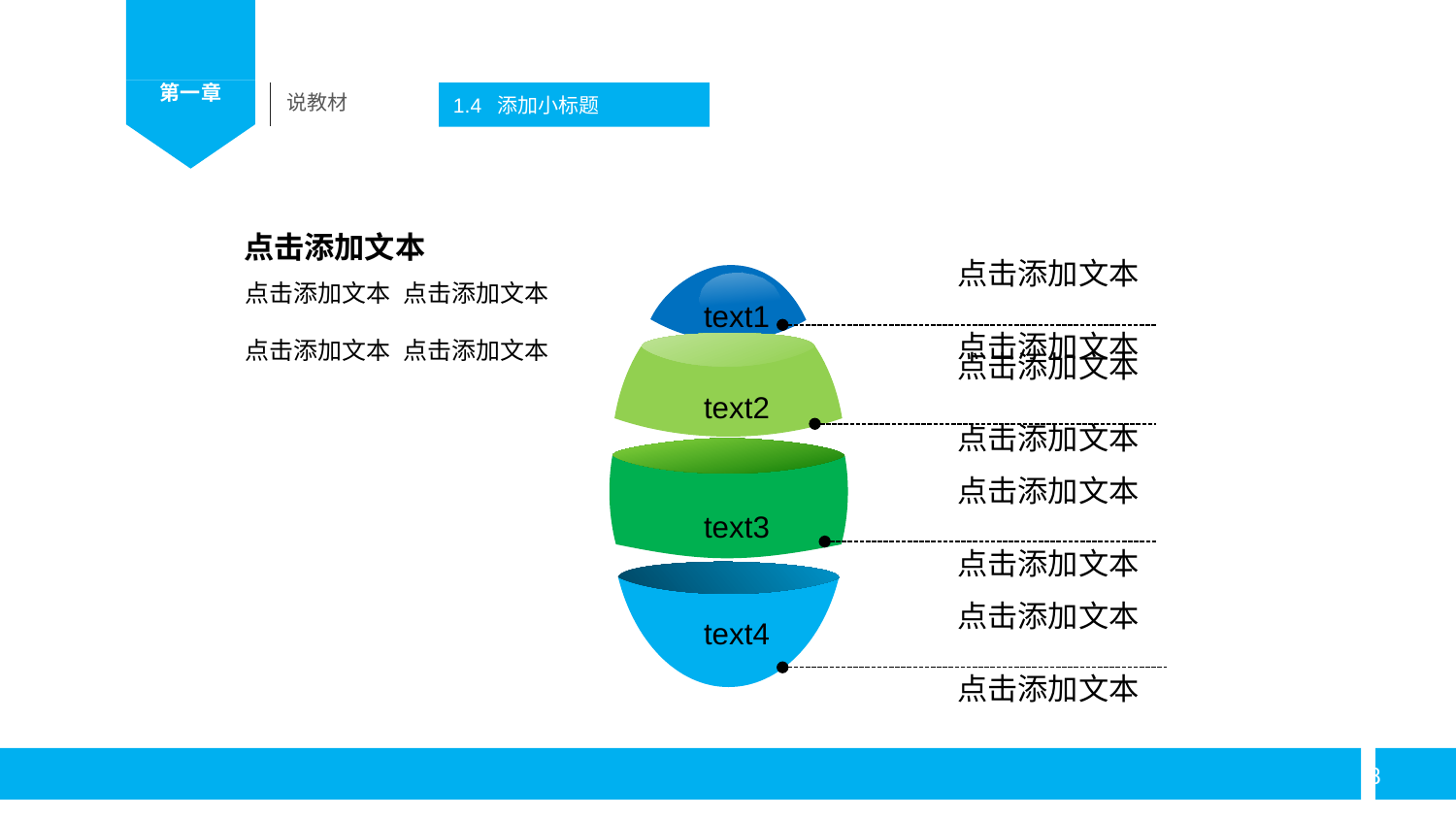

说教材
1.4  添加小标题
点击添加文本

点击添加文本
点击添加文本
点击添加文本
点击添加文本
点击添加文本
点击添加文本

text1

点击添加文本
点击添加文本
text2

点击添加文本
点击添加文本
text3

点击添加文本
点击添加文本
text4